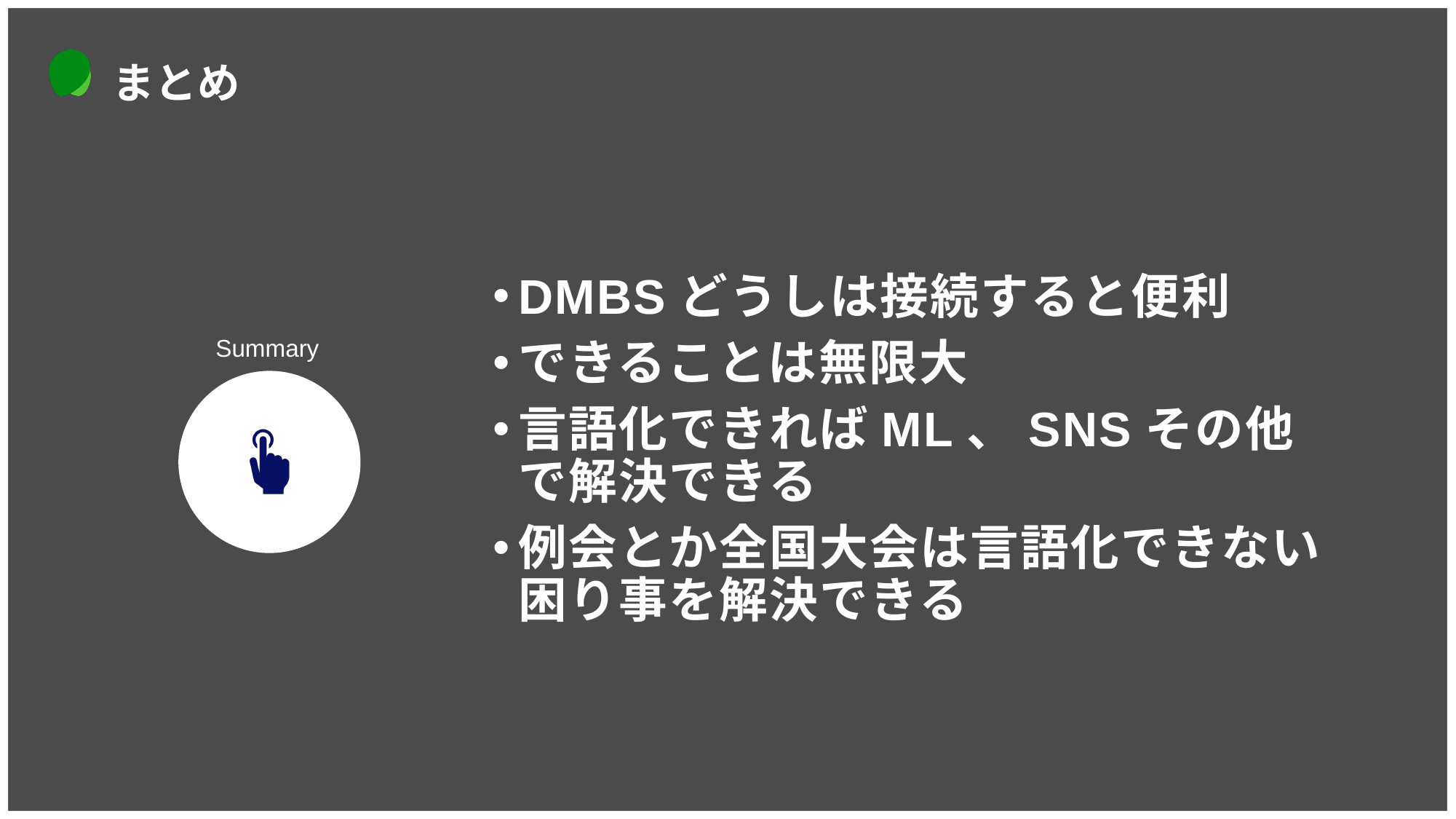

DMBSどうしは接続すると便利
できることは無限大
言語化できればML、SNSその他で解決できる
例会とか全国大会は言語化できない困り事を解決できる